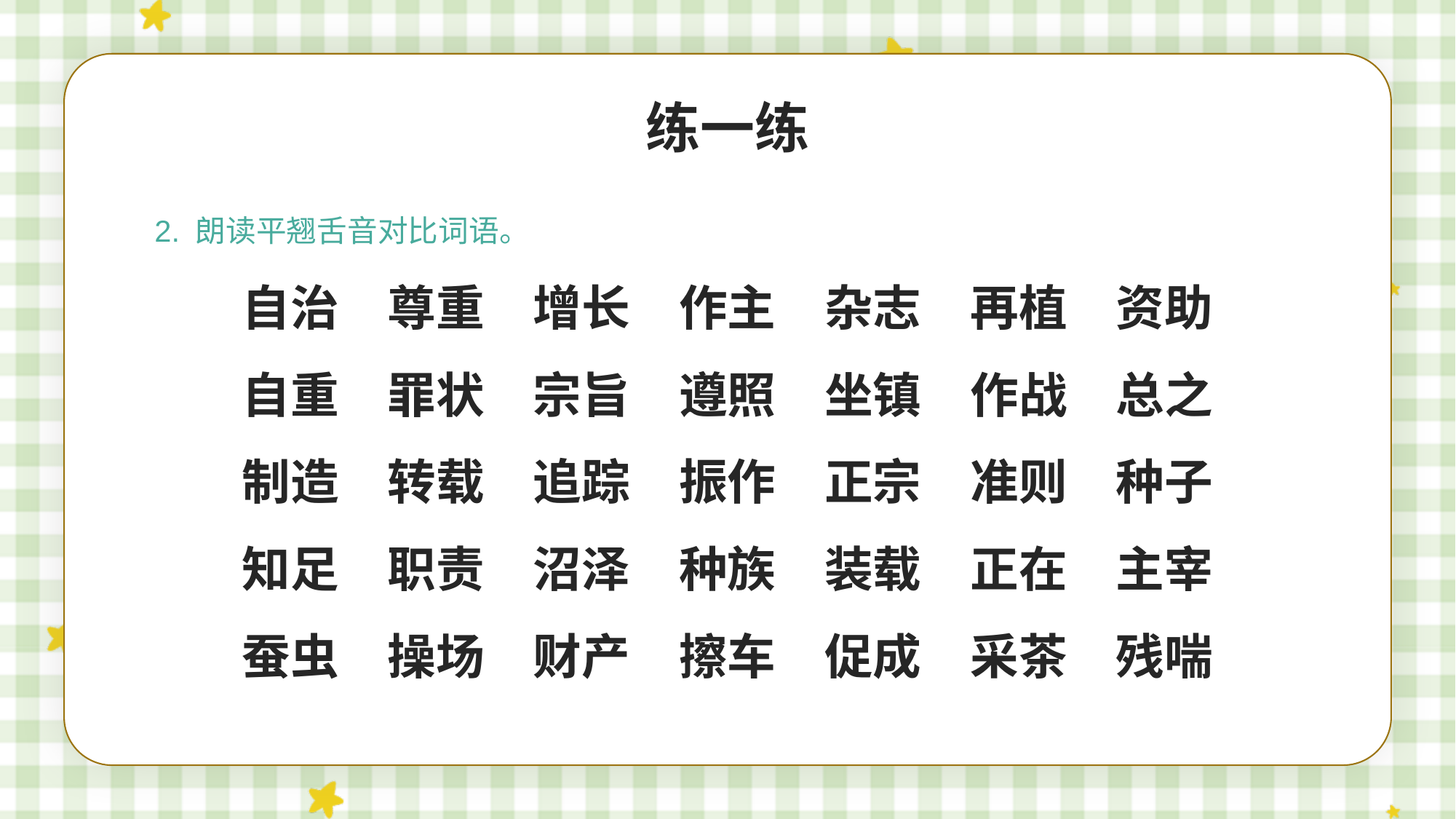

练一练
2. 朗读平翘舌音对比词语。
自治　尊重　增长　作主　杂志　再植　资助
自重　罪状　宗旨　遵照　坐镇　作战　总之
制造　转载　追踪　振作　正宗　准则　种子
知足　职责　沼泽　种族　装载　正在　主宰
蚕虫　操场　财产　擦车　促成　采茶　残喘